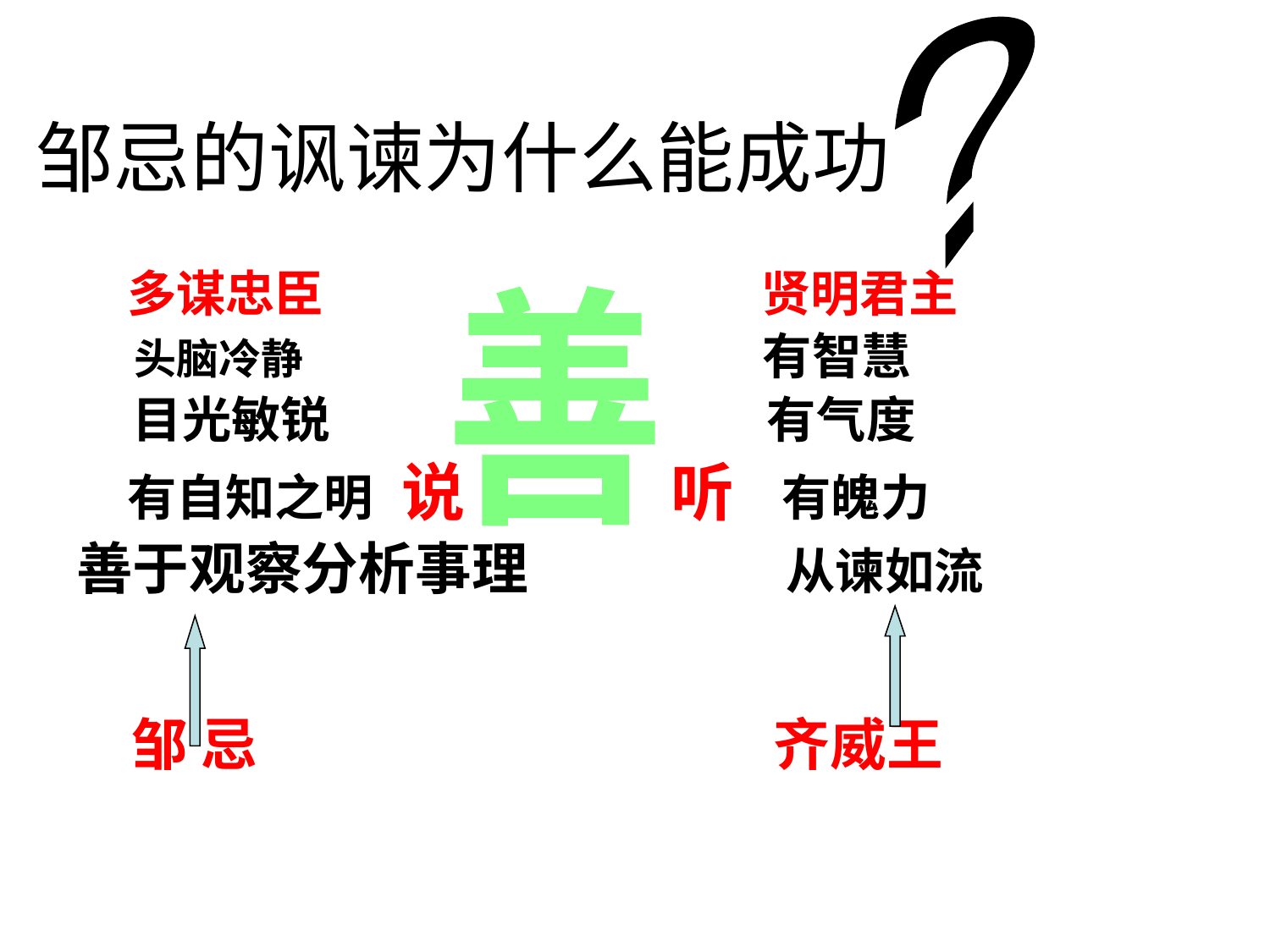

?
# 邹忌的讽谏为什么能成功

      多谋忠臣                                       贤明君主
     头脑冷静                                         有智慧
    目光敏锐                                       有气度
      有自知之明   说                     听    有魄力
善于观察分析事理                       从谏如流

         邹 忌                                              齐威王

善